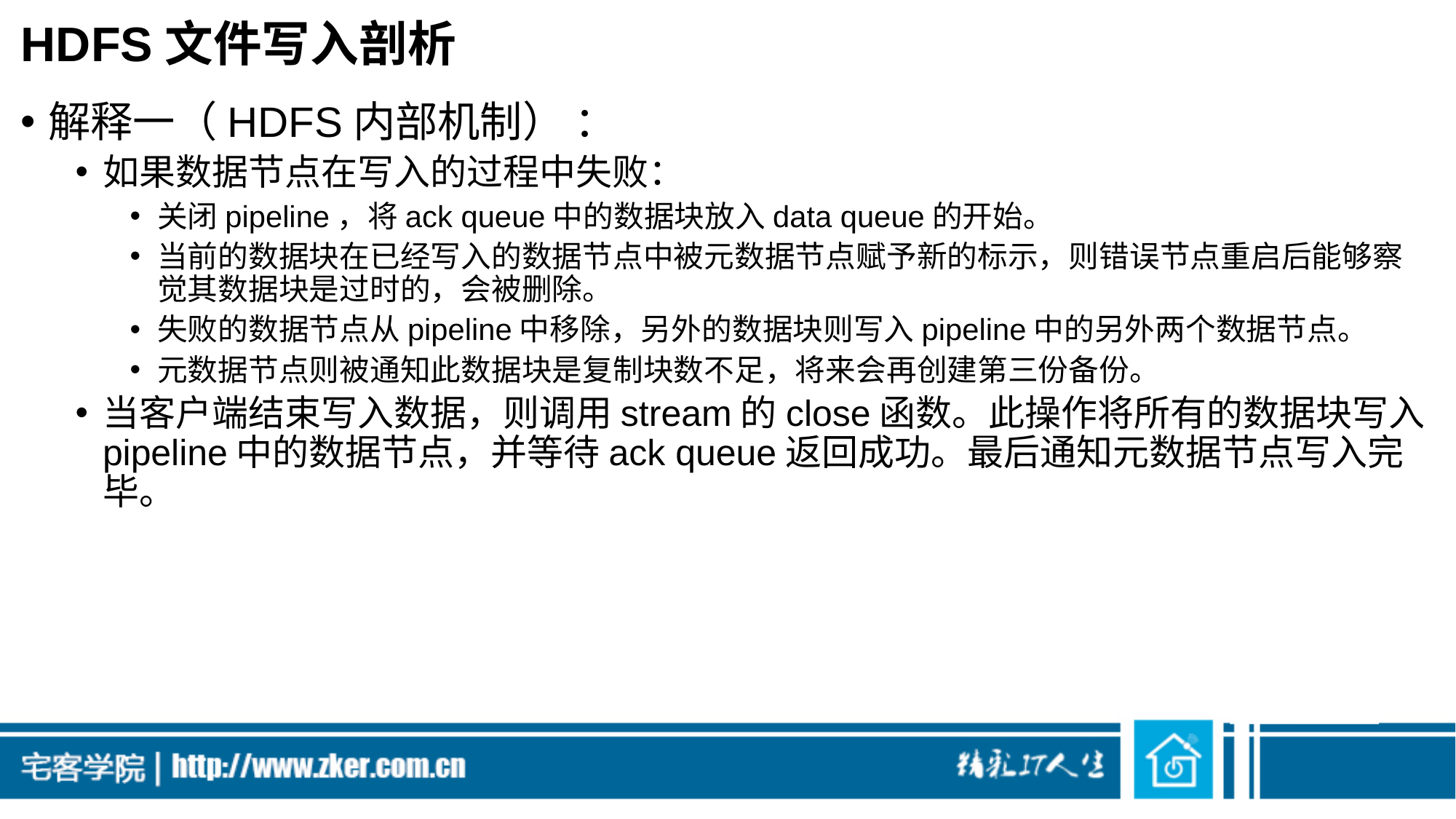

# HDFS文件写入剖析
解释一（HDFS内部机制） ：
如果数据节点在写入的过程中失败：
关闭pipeline，将ack queue中的数据块放入data queue的开始。
当前的数据块在已经写入的数据节点中被元数据节点赋予新的标示，则错误节点重启后能够察觉其数据块是过时的，会被删除。
失败的数据节点从pipeline中移除，另外的数据块则写入pipeline中的另外两个数据节点。
元数据节点则被通知此数据块是复制块数不足，将来会再创建第三份备份。
当客户端结束写入数据，则调用stream的close函数。此操作将所有的数据块写入pipeline中的数据节点，并等待ack queue返回成功。最后通知元数据节点写入完毕。